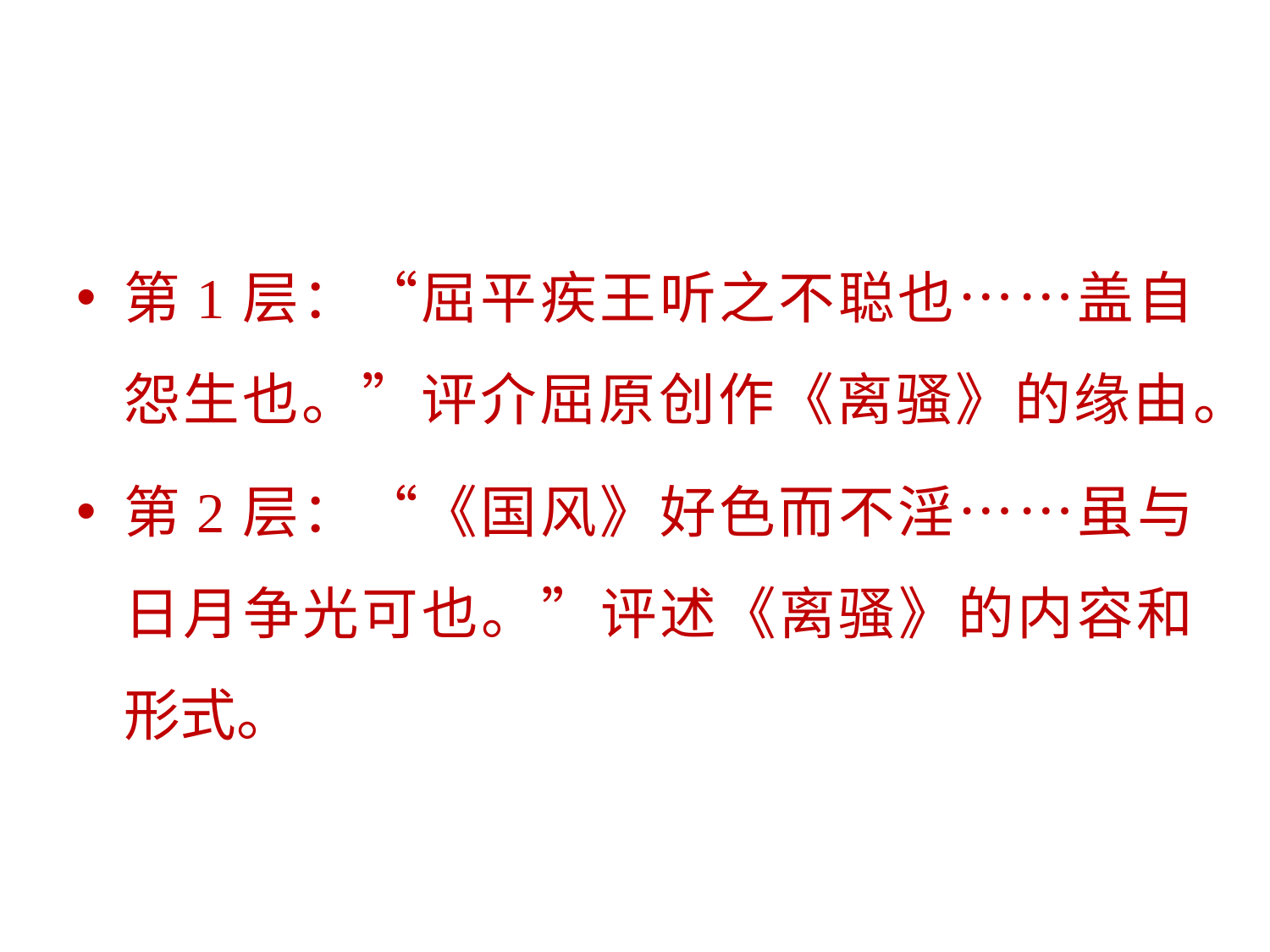

#
第1层：“屈平疾王听之不聪也……盖自怨生也。”评介屈原创作《离骚》的缘由。
第2层：“《国风》好色而不淫……虽与日月争光可也。”评述《离骚》的内容和形式。